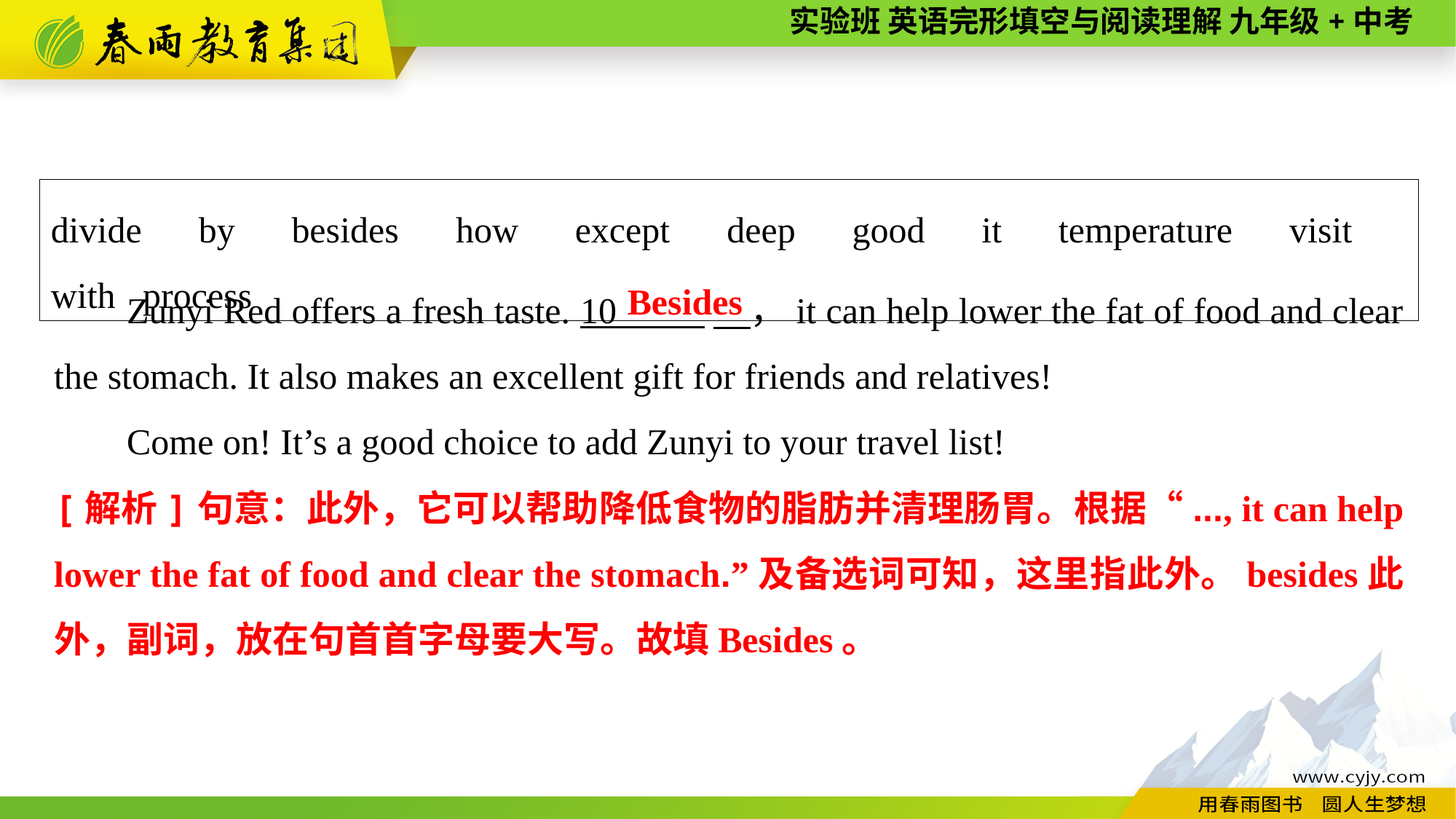

divide　by　besides　how　except　deep　good　it　temperature　visit　with   process
Zunyi Red offers a fresh taste. 10         　，it can help lower the fat of food and clear the stomach. It also makes an excellent gift for friends and relatives!
Come on! It’s a good choice to add Zunyi to your travel list!
Besides
[解析]句意：此外，它可以帮助降低食物的脂肪并清理肠胃。根据“..., it can help lower the fat of food and clear the stomach.”及备选词可知，这里指此外。besides此外，副词，放在句首首字母要大写。故填Besides。